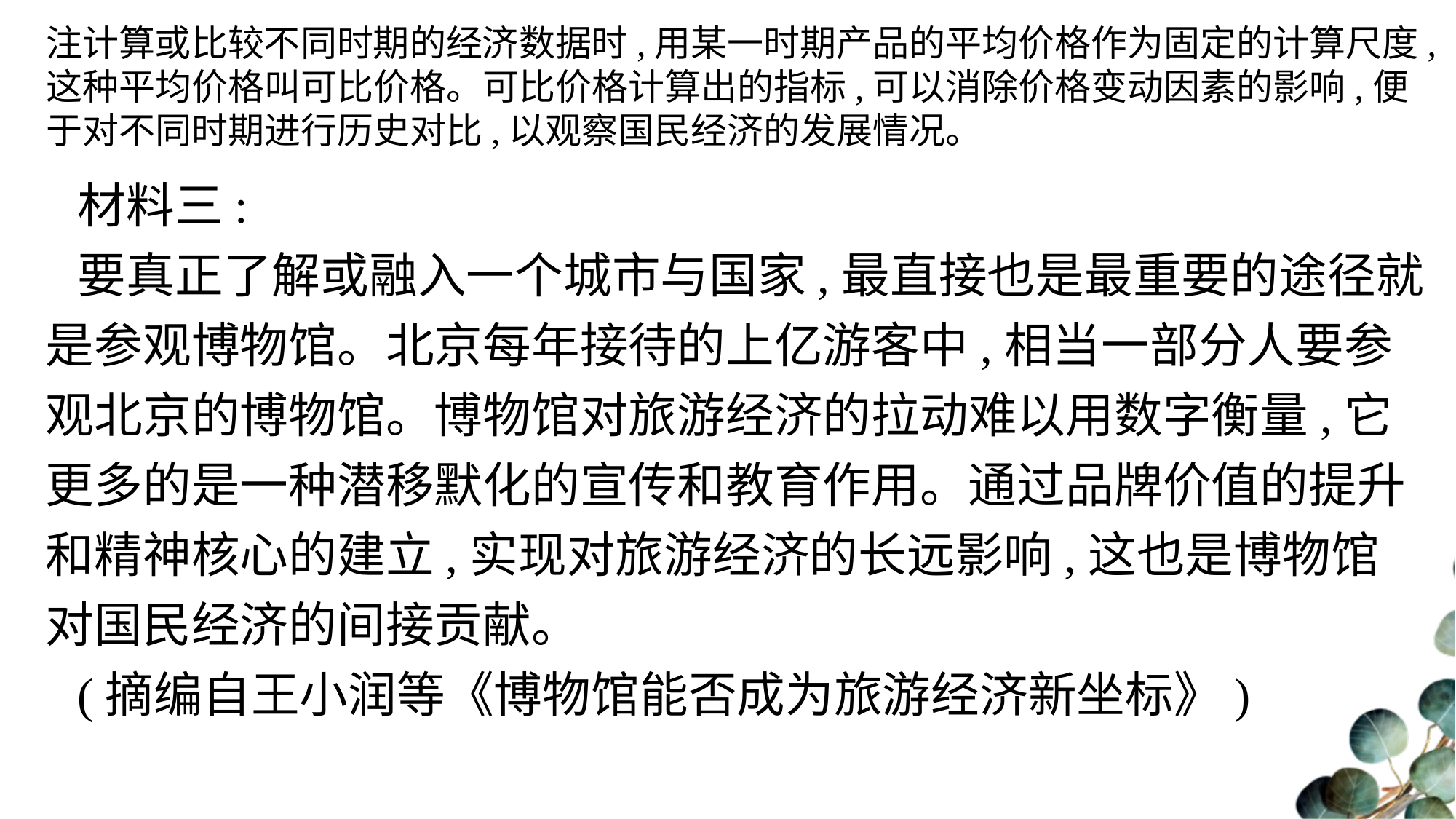

注计算或比较不同时期的经济数据时,用某一时期产品的平均价格作为固定的计算尺度,这种平均价格叫可比价格。可比价格计算出的指标,可以消除价格变动因素的影响,便于对不同时期进行历史对比,以观察国民经济的发展情况。
材料三:
要真正了解或融入一个城市与国家,最直接也是最重要的途径就是参观博物馆。北京每年接待的上亿游客中,相当一部分人要参观北京的博物馆。博物馆对旅游经济的拉动难以用数字衡量,它更多的是一种潜移默化的宣传和教育作用。通过品牌价值的提升和精神核心的建立,实现对旅游经济的长远影响,这也是博物馆对国民经济的间接贡献。
(摘编自王小润等《博物馆能否成为旅游经济新坐标》)